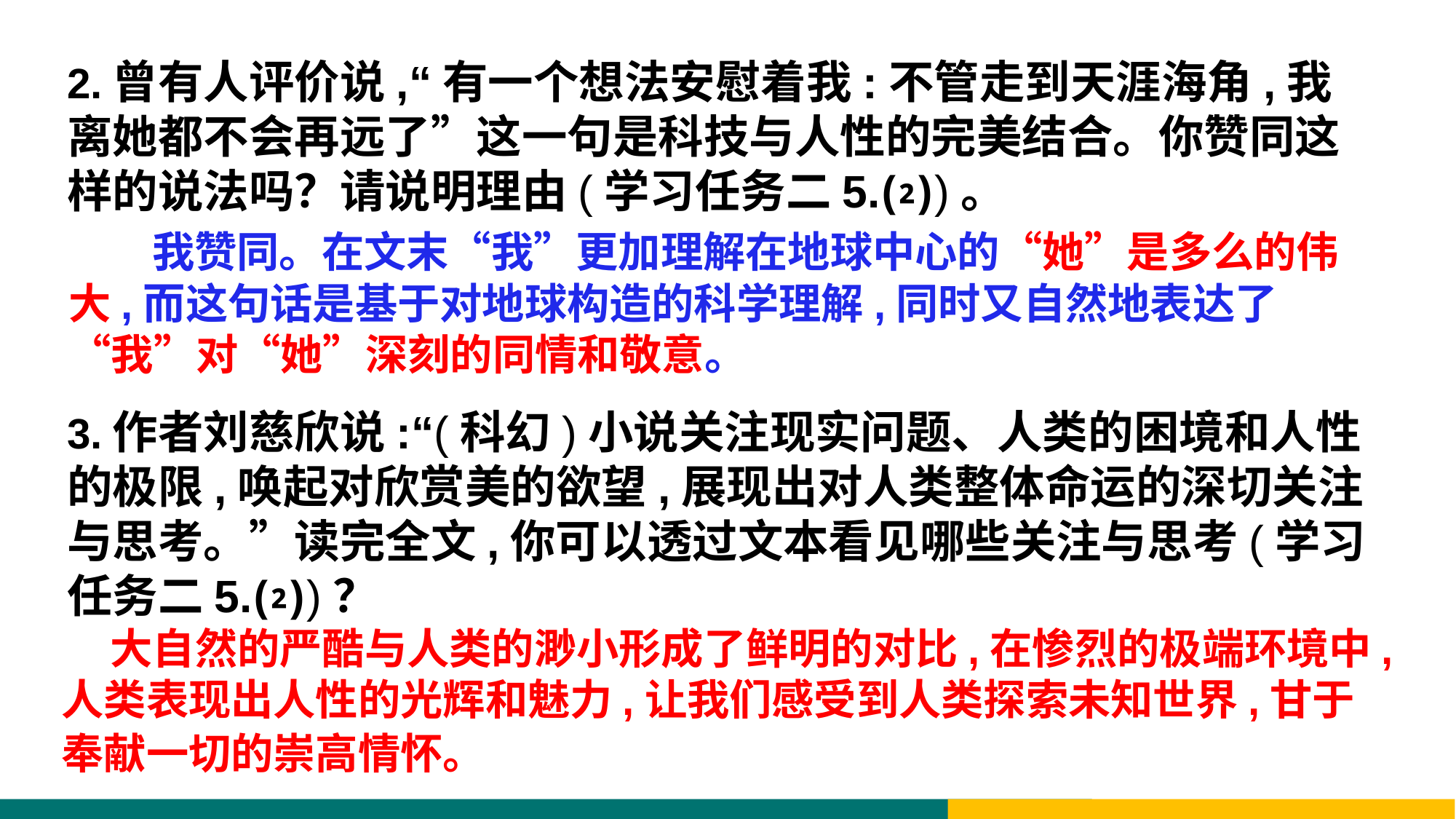

2.曾有人评价说,“有一个想法安慰着我:不管走到天涯海角,我离她都不会再远了”这一句是科技与人性的完美结合。你赞同这样的说法吗？请说明理由(学习任务二5.⑵)。
       我赞同。在文末“我”更加理解在地球中心的“她”是多么的伟大,而这句话是基于对地球构造的科学理解,同时又自然地表达了“我”对“她”深刻的同情和敬意。
3.作者刘慈欣说:“(科幻)小说关注现实问题、人类的困境和人性的极限,唤起对欣赏美的欲望,展现出对人类整体命运的深切关注与思考。”读完全文,你可以透过文本看见哪些关注与思考(学习任务二5.⑵)？
    大自然的严酷与人类的渺小形成了鲜明的对比,在惨烈的极端环境中,人类表现出人性的光辉和魅力,让我们感受到人类探索未知世界,甘于奉献一切的崇高情怀。